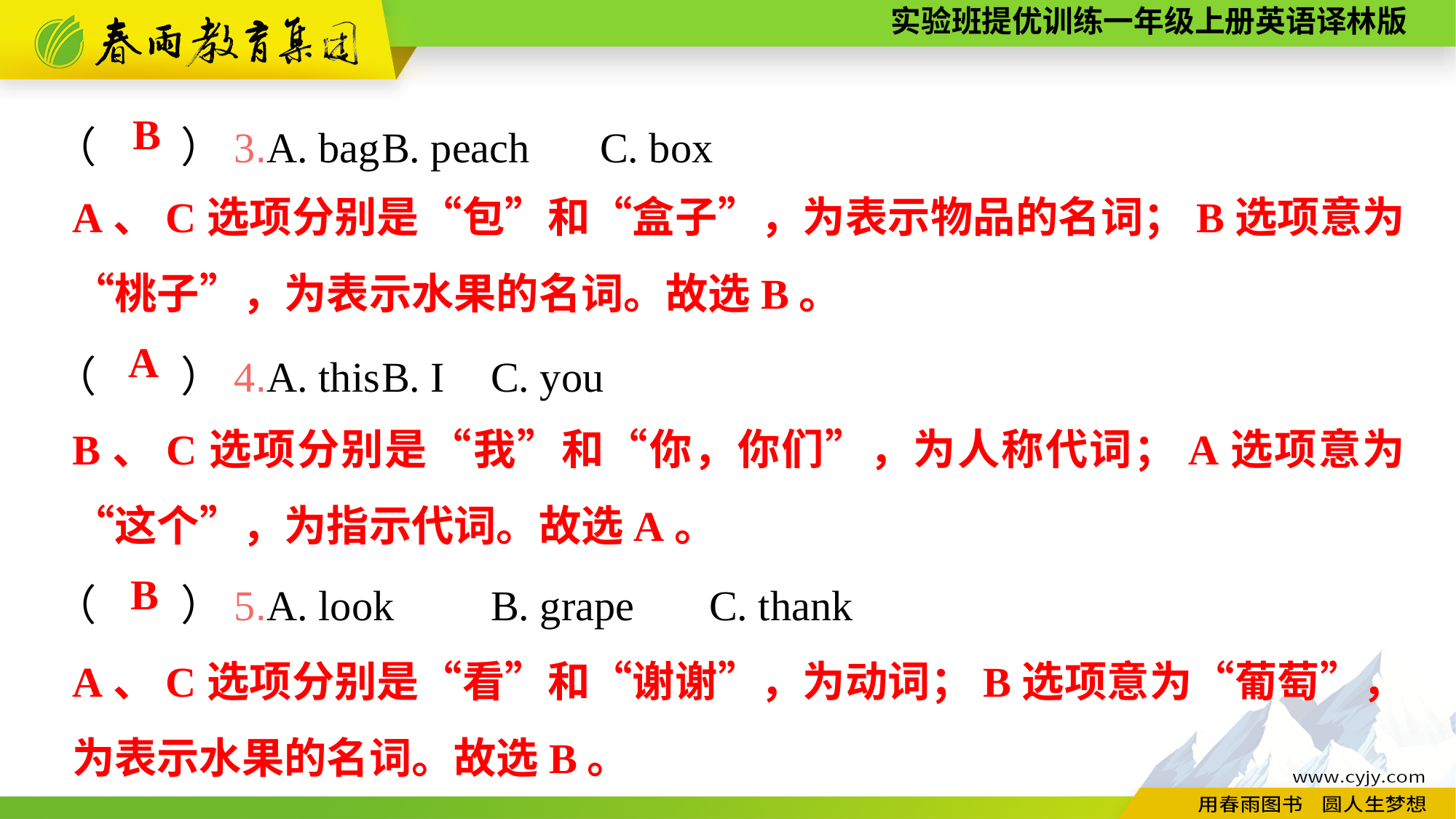

（　　）3.A. bag	B. peach	C. box

（　　）4.A. this	B. I	C. you

（　　）5.A. look	B. grape	C. thank
B
A、C选项分别是“包”和“盒子”，为表示物品的名词；B选项意为“桃子”，为表示水果的名词。故选B。
A
B、C选项分别是“我”和“你，你们”，为人称代词；A选项意为“这个”，为指示代词。故选A。
B
A、C选项分别是“看”和“谢谢”，为动词；B选项意为“葡萄”，为表示水果的名词。故选B。